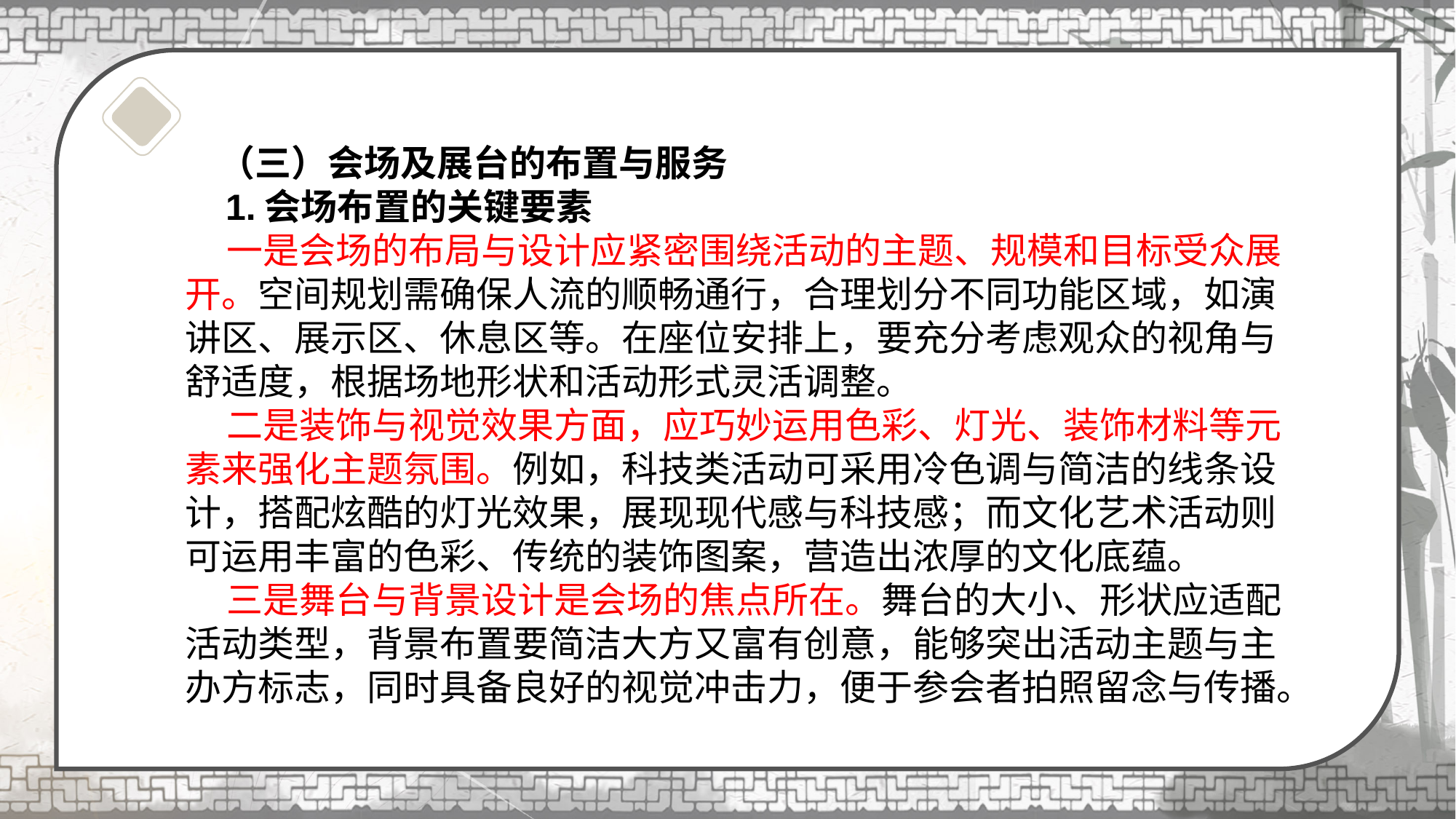

（三）会场及展台的布置与服务
    1.会场布置的关键要素
    一是会场的布局与设计应紧密围绕活动的主题、规模和目标受众展开。空间规划需确保人流的顺畅通行，合理划分不同功能区域，如演讲区、展示区、休息区等。在座位安排上，要充分考虑观众的视角与舒适度，根据场地形状和活动形式灵活调整。
    二是装饰与视觉效果方面，应巧妙运用色彩、灯光、装饰材料等元素来强化主题氛围。例如，科技类活动可采用冷色调与简洁的线条设计，搭配炫酷的灯光效果，展现现代感与科技感；而文化艺术活动则可运用丰富的色彩、传统的装饰图案，营造出浓厚的文化底蕴。
    三是舞台与背景设计是会场的焦点所在。舞台的大小、形状应适配活动类型，背景布置要简洁大方又富有创意，能够突出活动主题与主办方标志，同时具备良好的视觉冲击力，便于参会者拍照留念与传播。